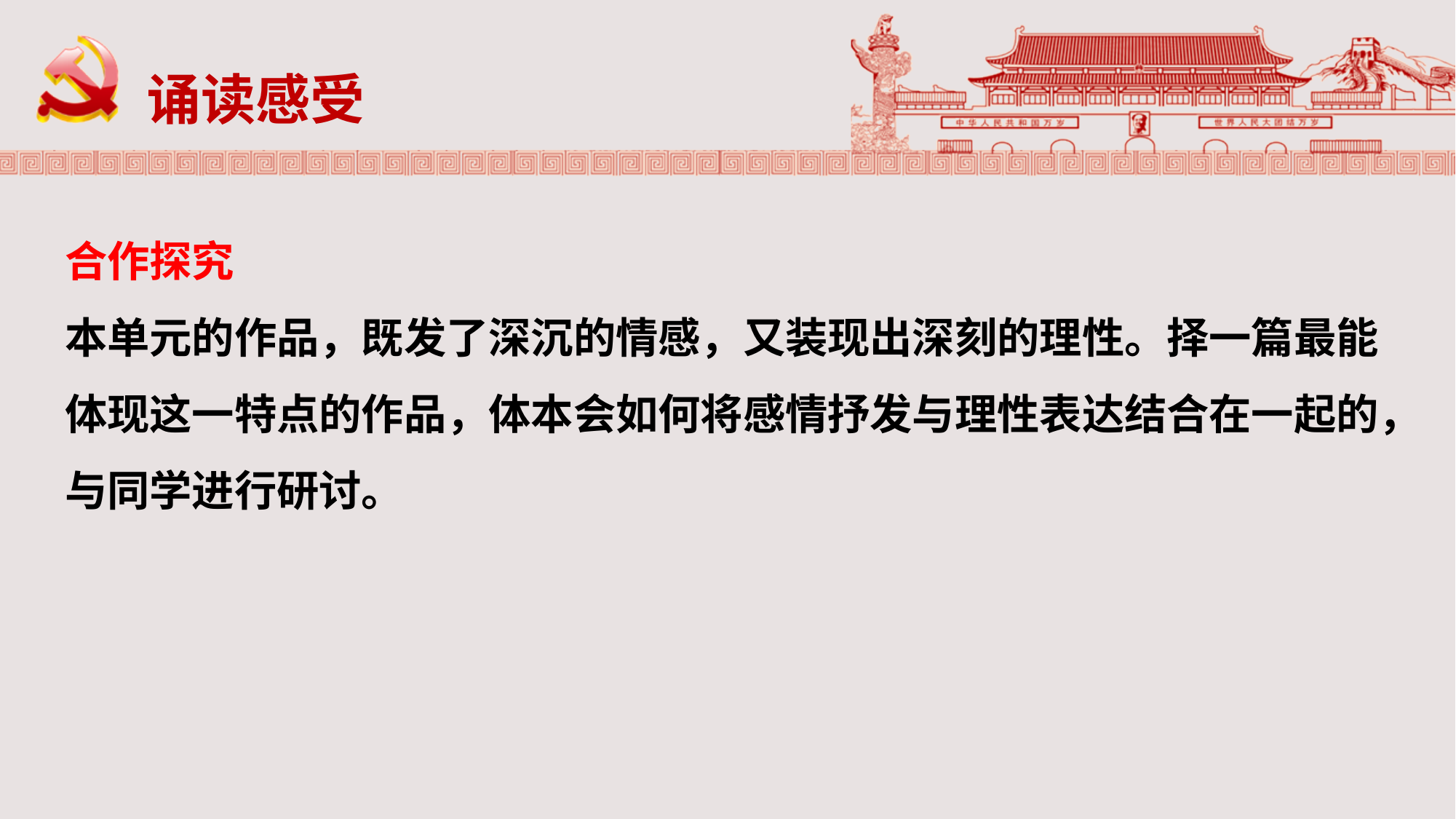

诵读感受

合作探究
本单元的作品，既发了深沉的情感，又装现出深刻的理性。择一篇最能体现这一特点的作品，体本会如何将感情抒发与理性表达结合在一起的，与同学进行研讨。